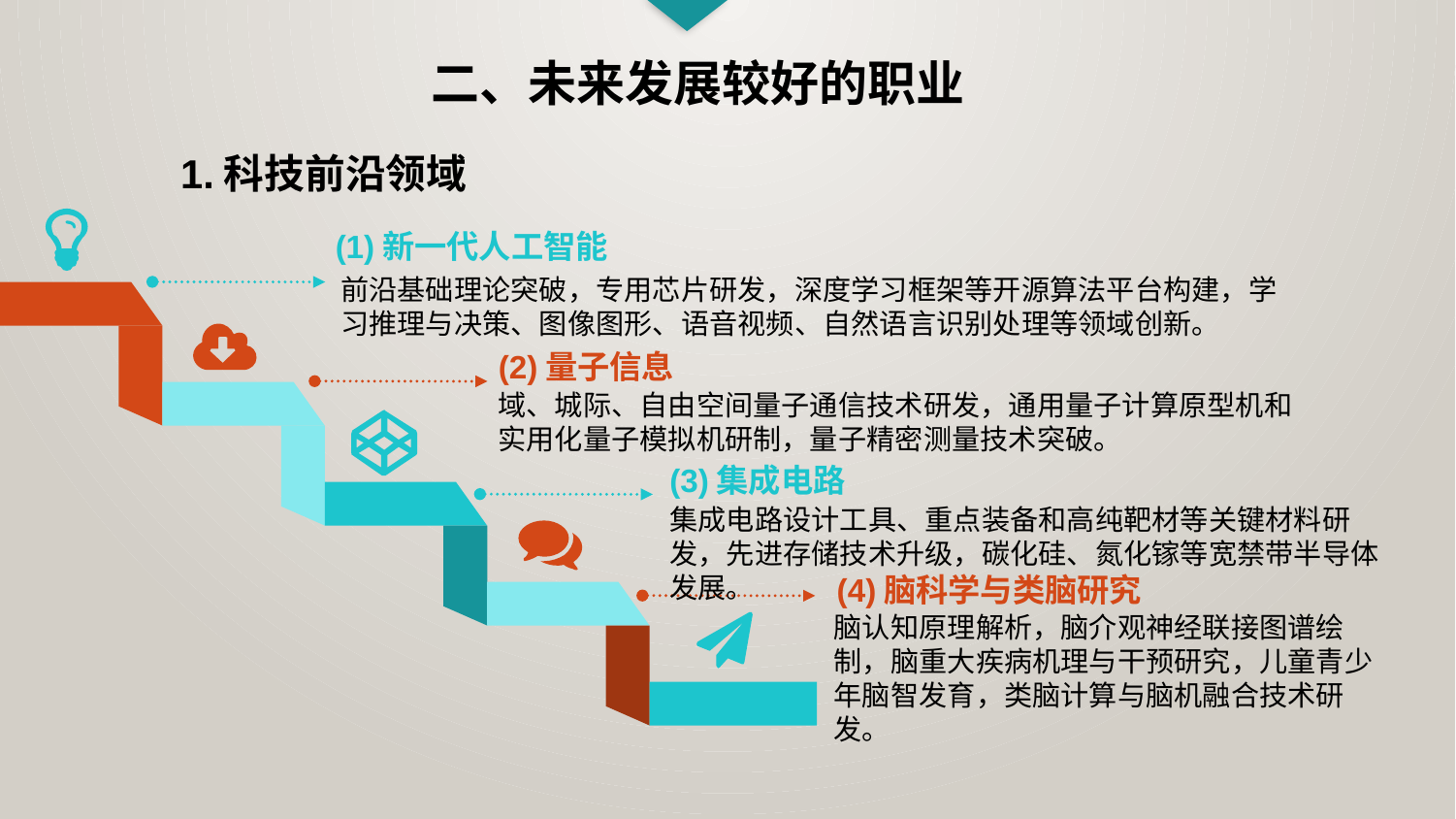

二、未来发展较好的职业
1.科技前沿领域

(1)新一代人工智能
前沿基础理论突破，专用芯片研发，深度学习框架等开源算法平台构建，学习推理与决策、图像图形、语音视频、自然语言识别处理等领域创新。

(2)量子信息
域、城际、自由空间量子通信技术研发，通用量子计算原型机和实用化量子模拟机研制，量子精密测量技术突破。

(3)集成电路

集成电路设计工具、重点装备和高纯靶材等关键材料研发，先进存储技术升级，碳化硅、氮化镓等宽禁带半导体发展。

 (4)脑科学与类脑研究

脑认知原理解析，脑介观神经联接图谱绘制，脑重大疾病机理与干预研究，儿童青少年脑智发育，类脑计算与脑机融合技术研发。